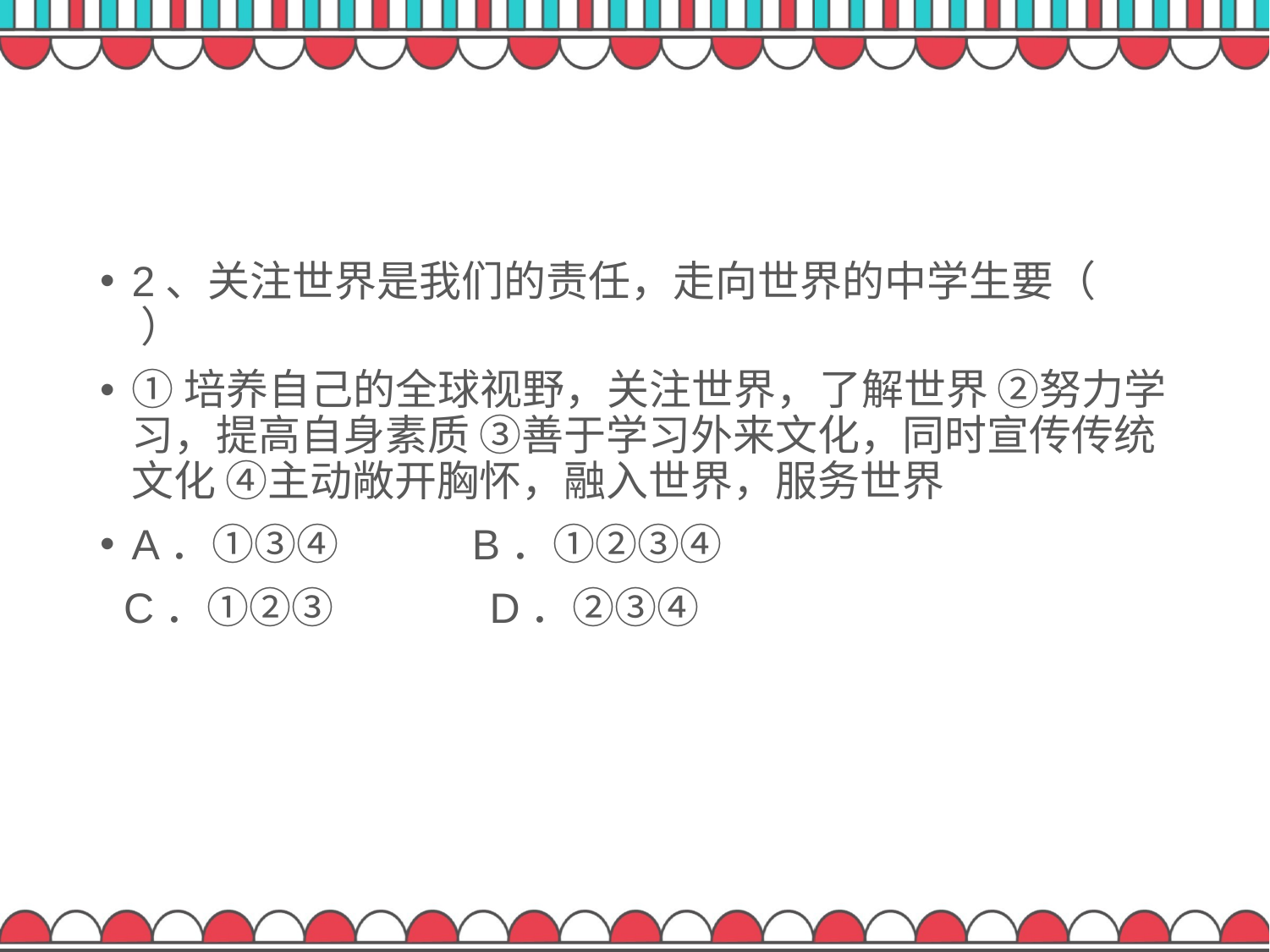

2、关注世界是我们的责任，走向世界的中学生要（    ）
①培养自己的全球视野，关注世界，了解世界 ②努力学习，提高自身素质 ③善于学习外来文化，同时宣传传统文化 ④主动敞开胸怀，融入世界，服务世界
A．①③④　    　B．①②③④
  C．①②③　　  　D．②③④